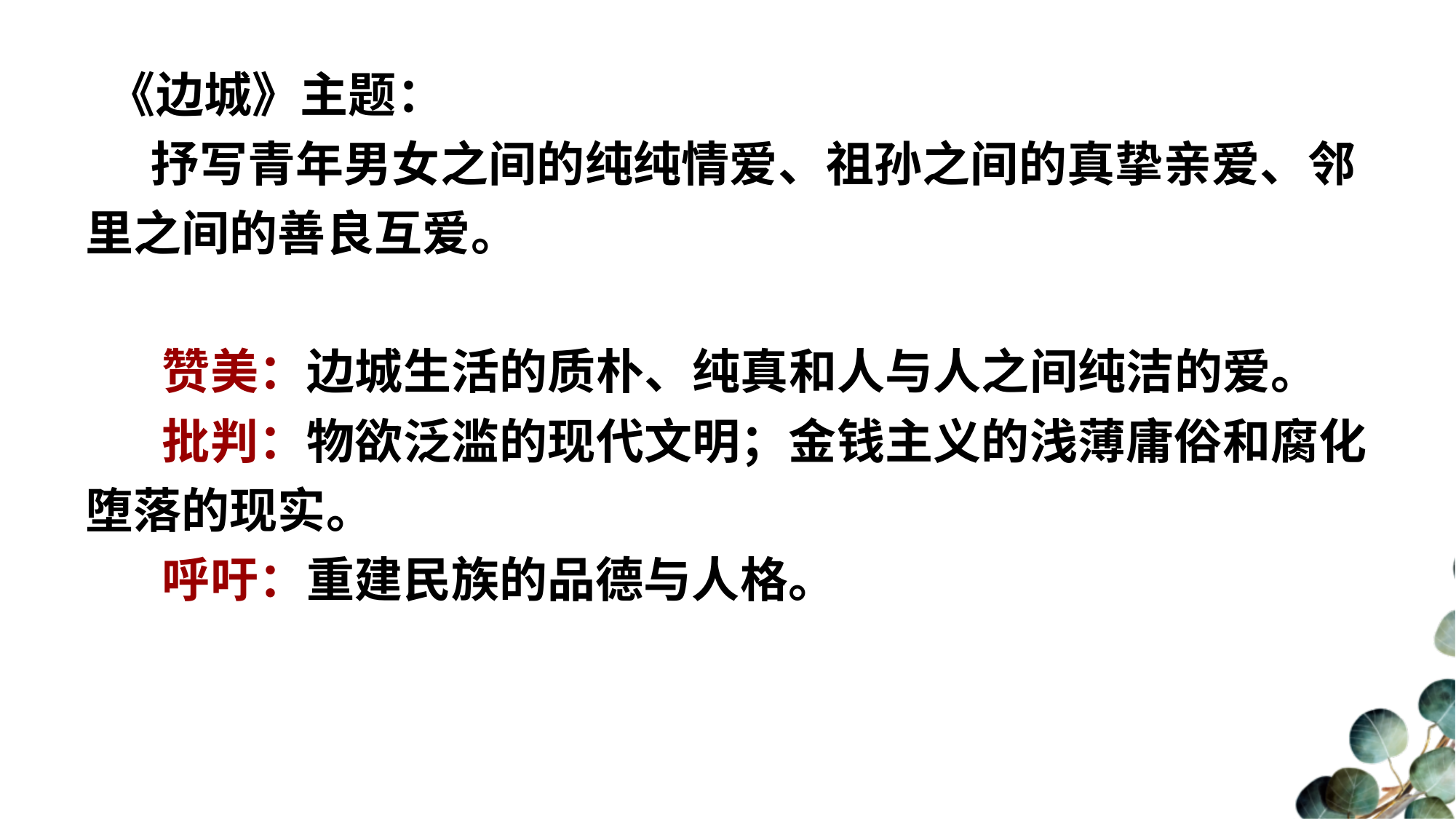

《边城》主题：
     抒写青年男女之间的纯纯情爱、祖孙之间的真挚亲爱、邻里之间的善良互爱。

      赞美：边城生活的质朴、纯真和人与人之间纯洁的爱。
      批判：物欲泛滥的现代文明；金钱主义的浅薄庸俗和腐化堕落的现实。
      呼吁：重建民族的品德与人格。